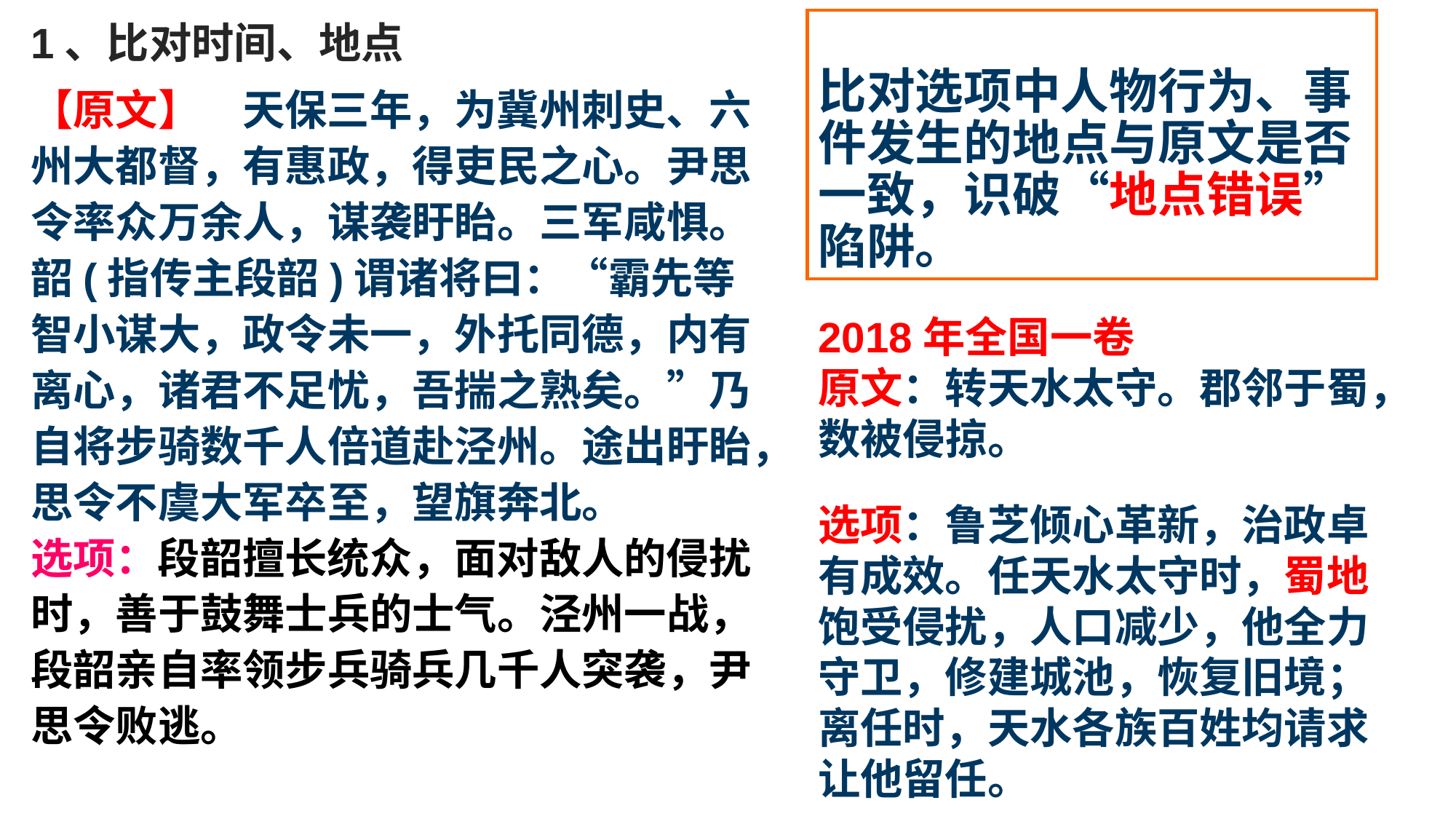

1、比对时间、地点

比对选项中人物行为、事件发生的地点与原文是否一致，识破“地点错误”陷阱。
【原文】　天保三年，为冀州刺史、六州大都督，有惠政，得吏民之心。尹思令率众万余人，谋袭盱眙。三军咸惧。韶(指传主段韶)谓诸将曰：“霸先等智小谋大，政令未一，外托同德，内有离心，诸君不足忧，吾揣之熟矣。”乃自将步骑数千人倍道赴泾州。途出盱眙，思令不虞大军卒至，望旗奔北。
选项：段韶擅长统众，面对敌人的侵扰时，善于鼓舞士兵的士气。泾州一战，段韶亲自率领步兵骑兵几千人突袭，尹思令败逃。
2018年全国一卷
原文：转天水太守。郡邻于蜀，数被侵掠。
选项：鲁芝倾心革新，治政卓有成效。任天水太守时，蜀地饱受侵扰，人口减少，他全力守卫，修建城池，恢复旧境；离任时，天水各族百姓均请求让他留任。